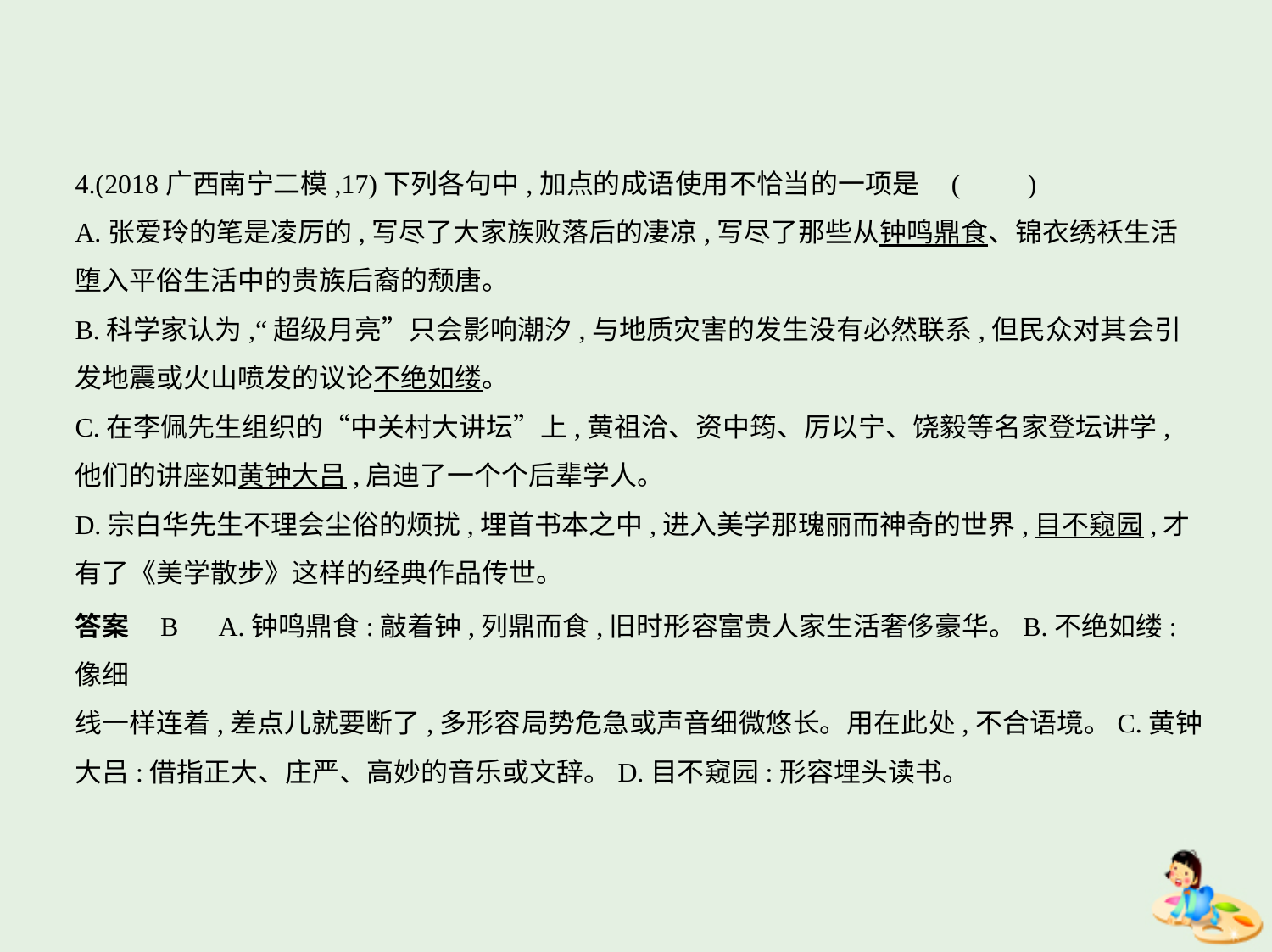

4.(2018广西南宁二模,17)下列各句中,加点的成语使用不恰当的一项是 (　　)
A.张爱玲的笔是凌厉的,写尽了大家族败落后的凄凉,写尽了那些从钟鸣鼎食、锦衣绣袄生活
堕入平俗生活中的贵族后裔的颓唐。
B.科学家认为,“超级月亮”只会影响潮汐,与地质灾害的发生没有必然联系,但民众对其会引
发地震或火山喷发的议论不绝如缕。
C.在李佩先生组织的“中关村大讲坛”上,黄祖洽、资中筠、厉以宁、饶毅等名家登坛讲学,
他们的讲座如黄钟大吕,启迪了一个个后辈学人。
D.宗白华先生不理会尘俗的烦扰,埋首书本之中,进入美学那瑰丽而神奇的世界,目不窥园,才
有了《美学散步》这样的经典作品传世。
答案    B　A.钟鸣鼎食:敲着钟,列鼎而食,旧时形容富贵人家生活奢侈豪华。B.不绝如缕:像细
线一样连着,差点儿就要断了,多形容局势危急或声音细微悠长。用在此处,不合语境。C.黄钟
大吕:借指正大、庄严、高妙的音乐或文辞。D.目不窥园:形容埋头读书。